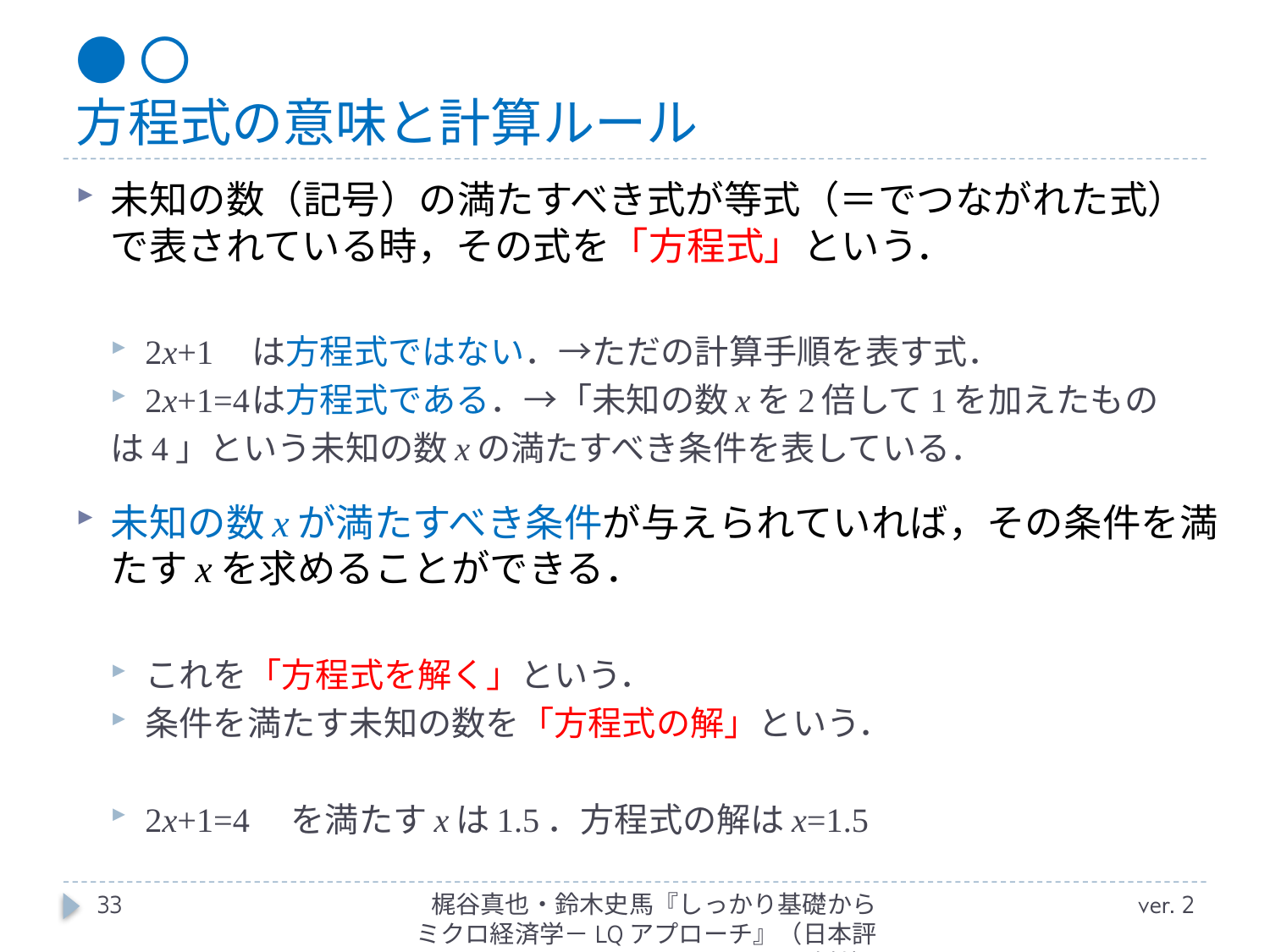

# ●〇 方程式の意味と計算ルール
未知の数（記号）の満たすべき式が等式（＝でつながれた式）で表されている時，その式を「方程式」という．

2x+1	は方程式ではない．→ただの計算手順を表す式．
2x+1=4	は方程式である．→「未知の数xを2倍して1を加えたもの
		は4」という未知の数xの満たすべき条件を表している．

未知の数xが満たすべき条件が与えられていれば，その条件を満たすxを求めることができる．

これを「方程式を解く」という．
条件を満たす未知の数を「方程式の解」という．

2x+1=4　を満たすxは1.5．方程式の解はx=1.5
33
梶谷真也・鈴木史馬『しっかり基礎からミクロ経済学－LQアプローチ』（日本評論社）
ver. 2